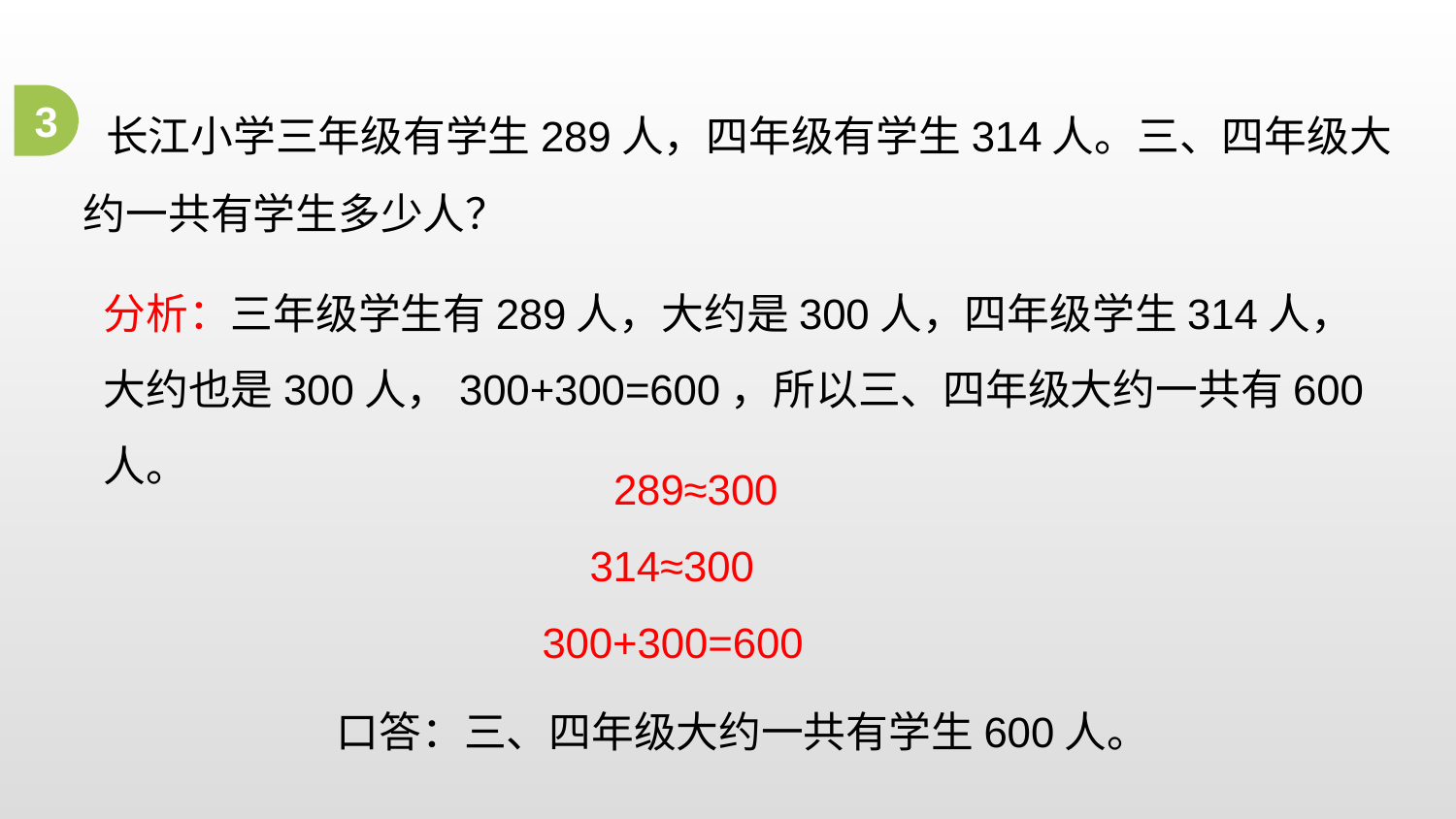

长江小学三年级有学生289人，四年级有学生314人。三、四年级大约一共有学生多少人？
3
分析：三年级学生有289人，大约是300人，四年级学生314人，大约也是300人，300+300=600，所以三、四年级大约一共有600人。
        289≈300
      314≈300
  300+300=600
口答：三、四年级大约一共有学生600人。